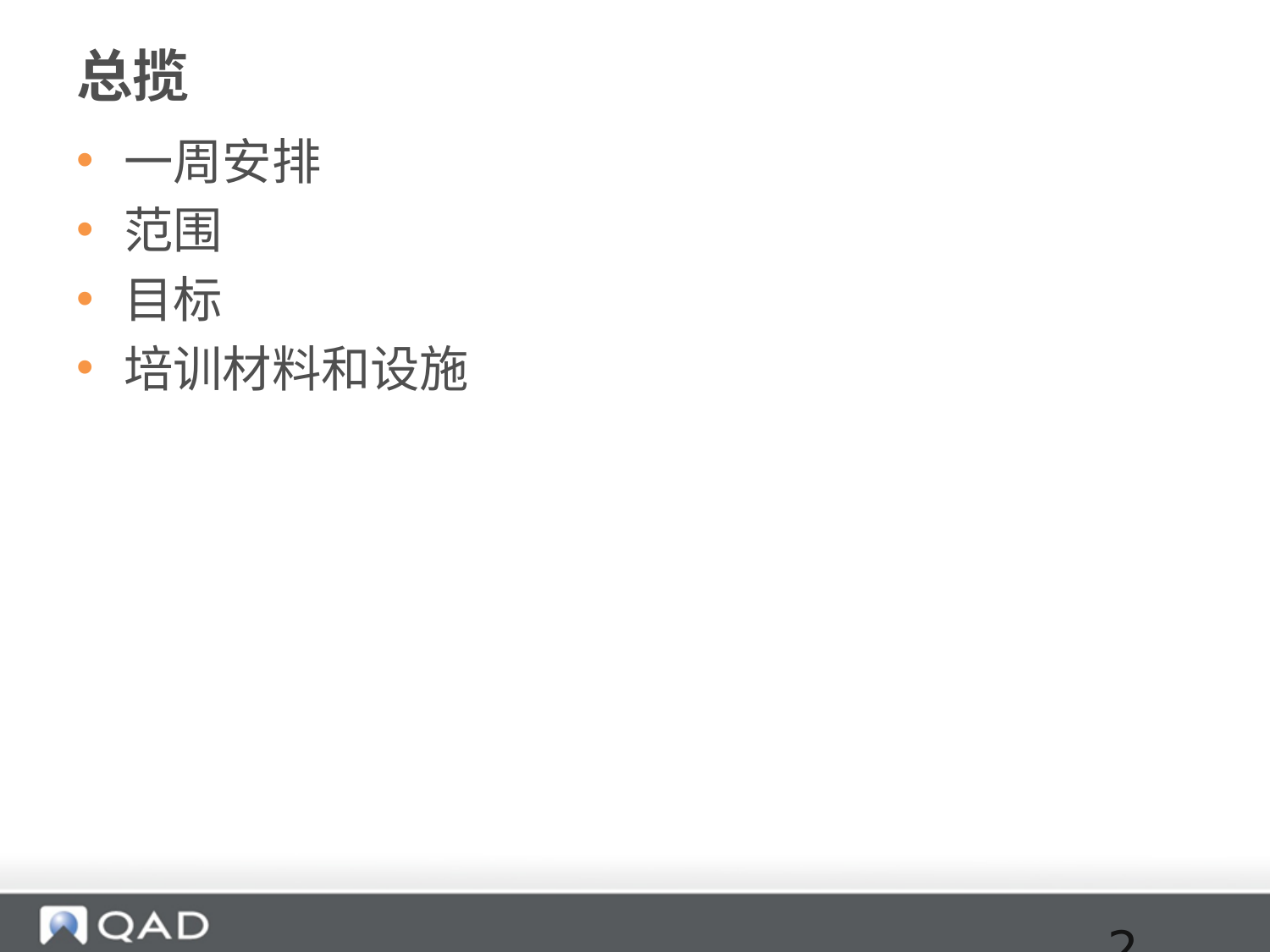

# 总揽
一周安排
范围
目标
培训材料和设施
2